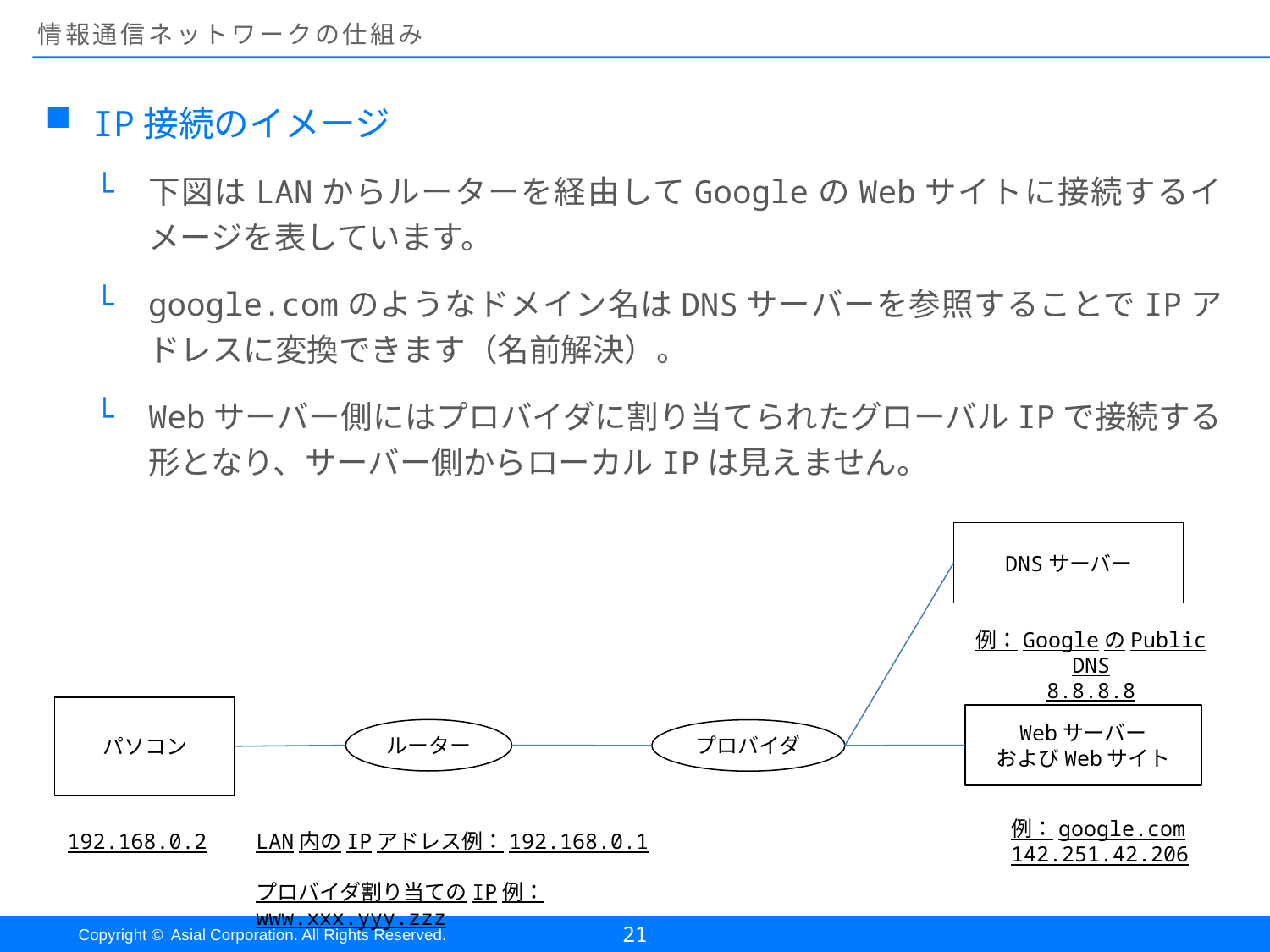

# 情報通信ネットワークの仕組み

IP接続のイメージ
下図はLANからルーターを経由してGoogleのWebサイトに接続するイメージを表しています。
google.comのようなドメイン名はDNSサーバーを参照することでIPアドレスに変換できます（名前解決）。
Webサーバー側にはプロバイダに割り当てられたグローバルIPで接続する形となり、サーバー側からローカルIPは見えません。

DNSサーバー
例：GoogleのPublic DNS
8.8.8.8
パソコン
Webサーバー
およびWebサイト
ルーター
プロバイダ
例：google.com
142.251.42.206
LAN内のIPアドレス例：192.168.0.1

プロバイダ割り当てのIP例：www.xxx.yyy.zzz
192.168.0.2
21